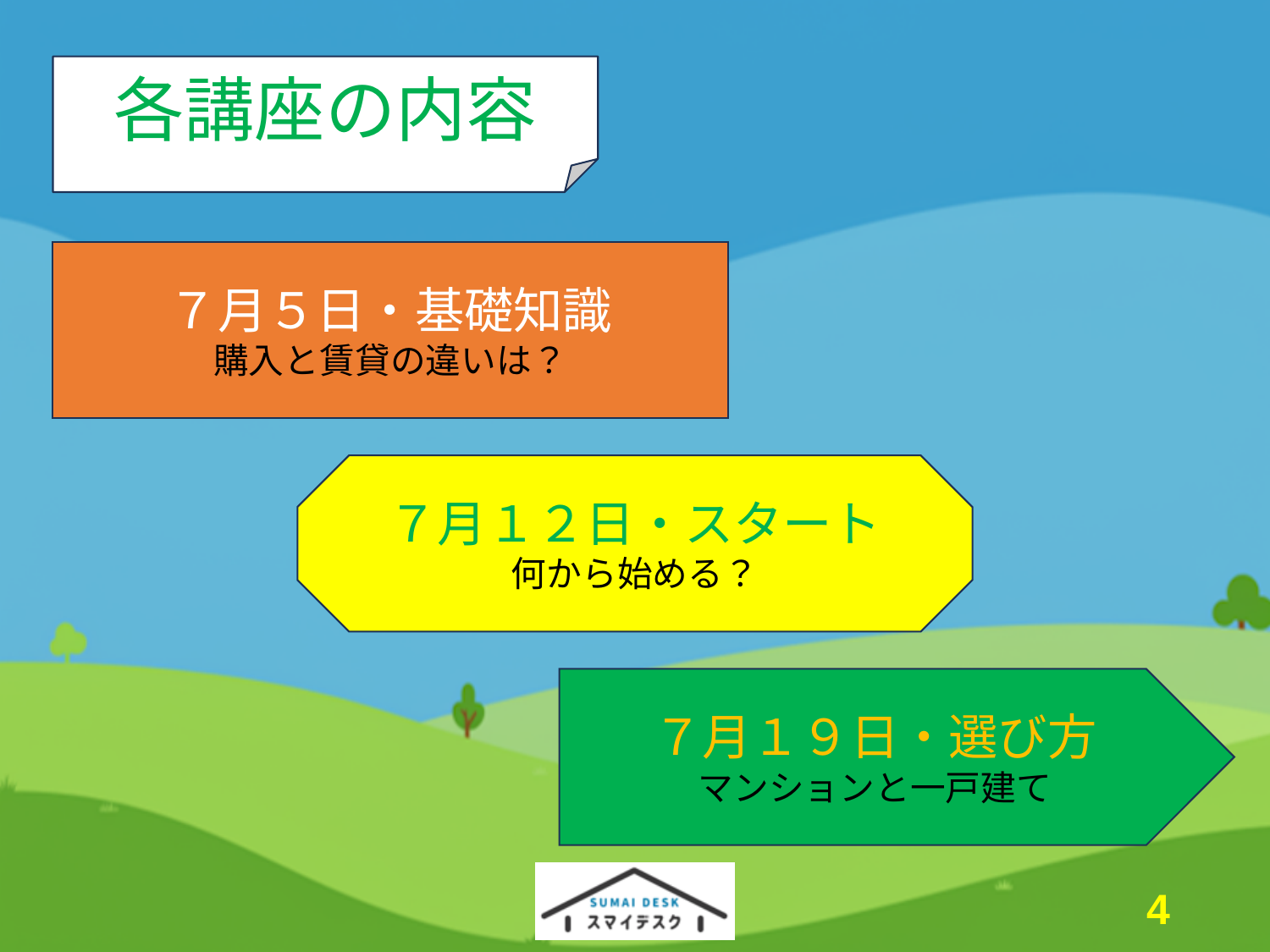

各講座の内容
７月５日・基礎知識
購入と賃貸の違いは？
７月１２日・スタート
何から始める？
７月１９日・選び方
マンションと一戸建て
4